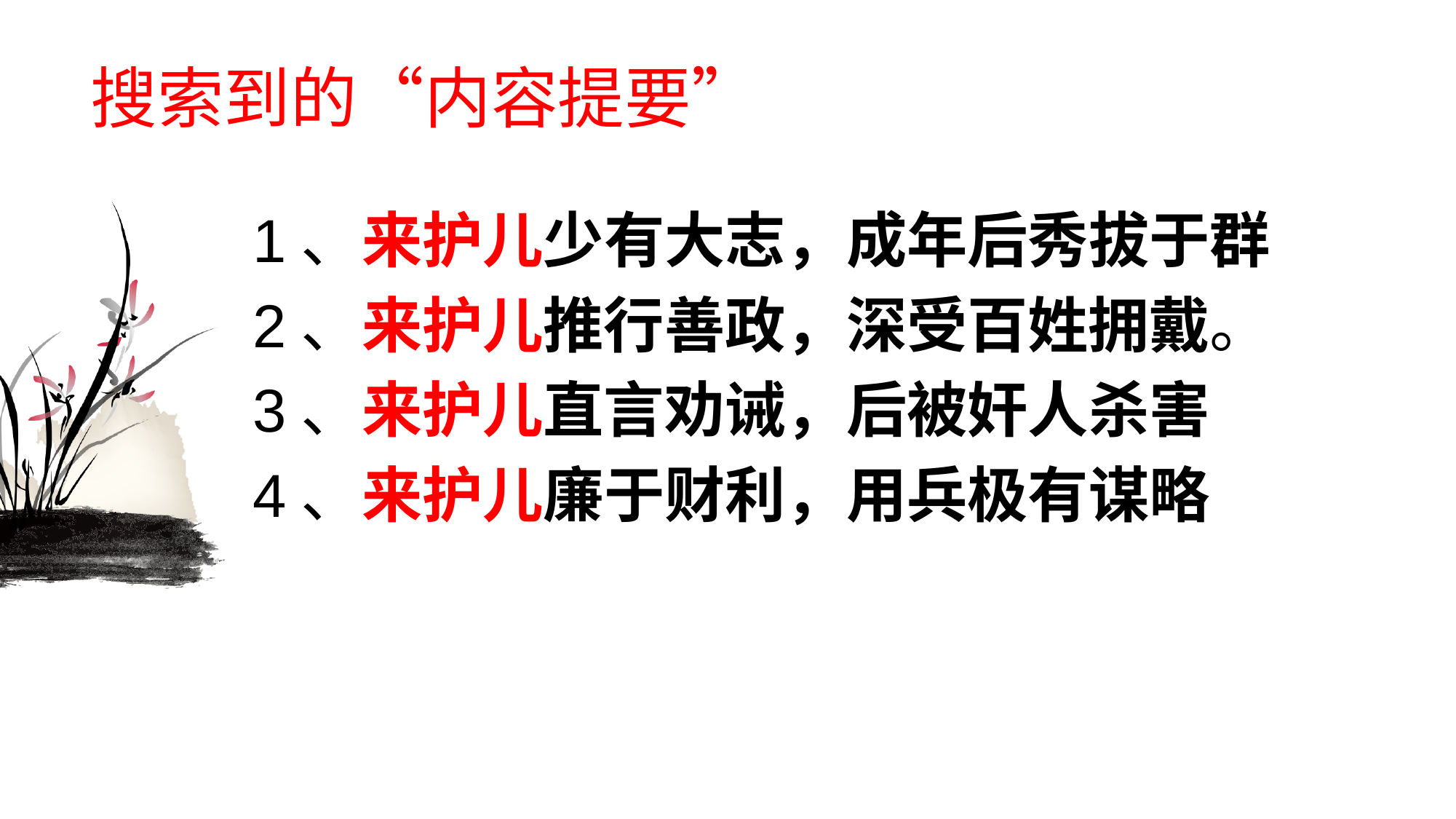

# 搜索到的“内容提要”
    1、来护儿少有大志，成年后秀拔于群
    2、来护儿推行善政，深受百姓拥戴。
    3、来护儿直言劝诫，后被奸人杀害
    4、来护儿廉于财利，用兵极有谋略